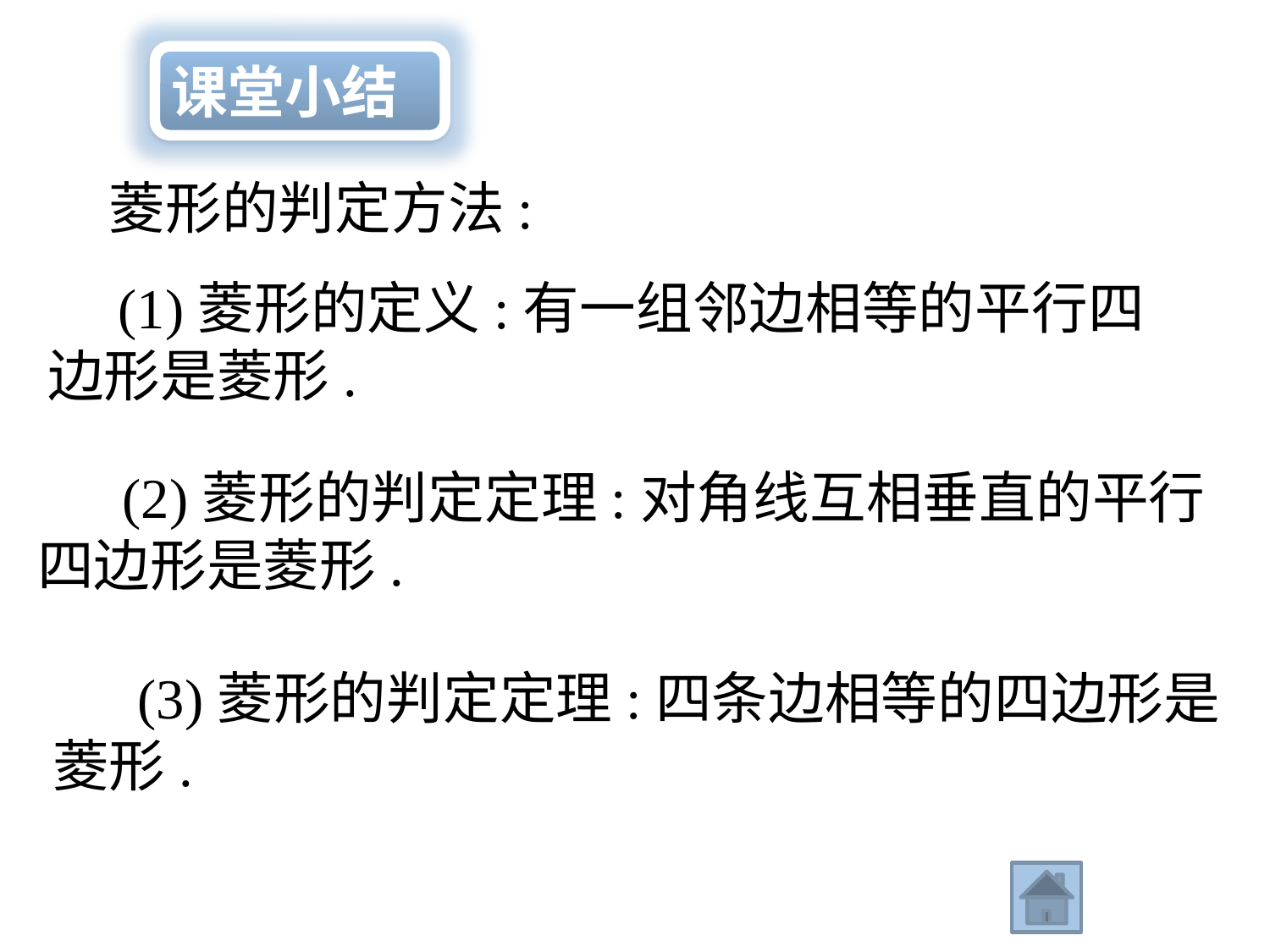

课堂小结
　菱形的判定方法:
     (1)菱形的定义:有一组邻边相等的平行四边形是菱形.
      (2)菱形的判定定理:对角线互相垂直的平行四边形是菱形.
      (3)菱形的判定定理:四条边相等的四边形是菱形.